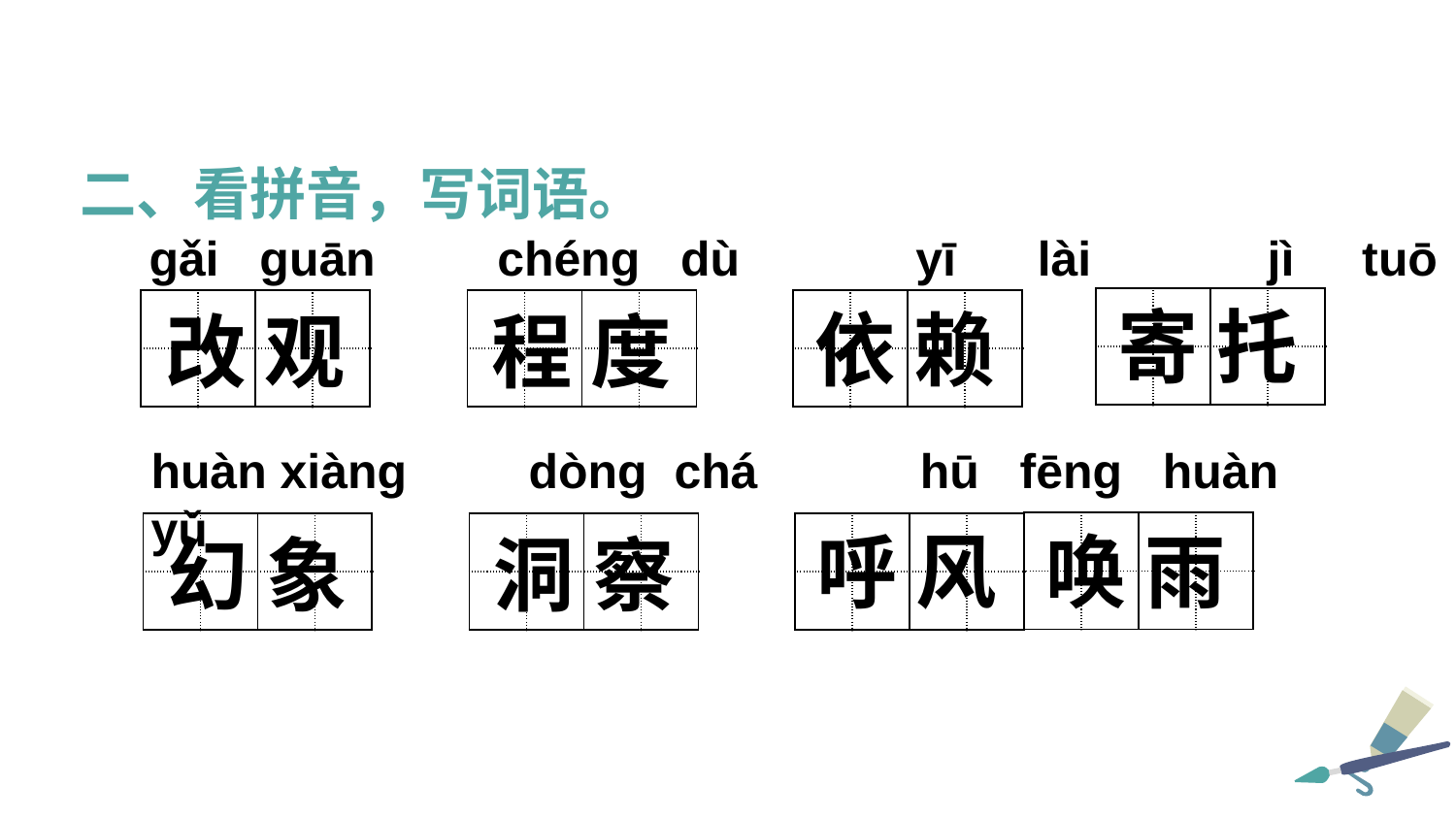

二、看拼音，写词语。

gǎi   guān         chéng   dù             yī      lài             jì     tuō
|  |  |  |  |
| --- | --- | --- | --- |
|  |  |  |  |
寄 托
|  |  |  |  |
| --- | --- | --- | --- |
|  |  |  |  |
|  |  |  |  |
| --- | --- | --- | --- |
|  |  |  |  |
|  |  |  |  |
| --- | --- | --- | --- |
|  |  |  |  |
依 赖
改 观
程 度
huàn xiàng         dòng  chá            hū   fēng   huàn   yǔ
|  |  |  |  |
| --- | --- | --- | --- |
|  |  |  |  |
|  |  |  |  |
| --- | --- | --- | --- |
|  |  |  |  |
|  |  |  |  |
| --- | --- | --- | --- |
|  |  |  |  |
|  |  |  |  |
| --- | --- | --- | --- |
|  |  |  |  |
唤 雨
呼 风
幻 象
洞 察